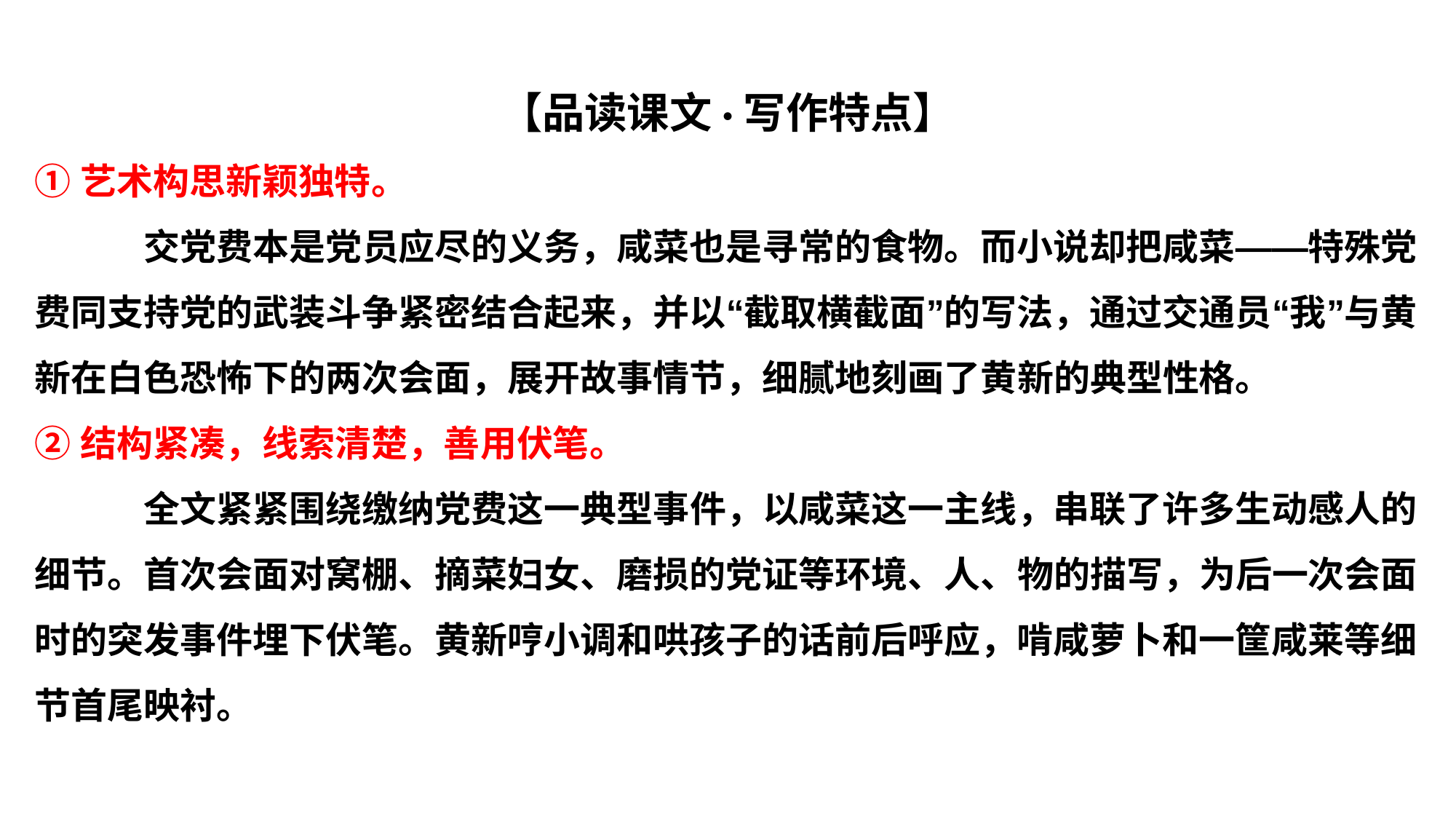

【品读课文·写作特点】
①艺术构思新颖独特。
	交党费本是党员应尽的义务，咸菜也是寻常的食物。而小说却把咸菜——特殊党费同支持党的武装斗争紧密结合起来，并以“截取横截面”的写法，通过交通员“我”与黄新在白色恐怖下的两次会面，展开故事情节，细腻地刻画了黄新的典型性格。
②结构紧凑，线索清楚，善用伏笔。
	全文紧紧围绕缴纳党费这一典型事件，以咸菜这一主线，串联了许多生动感人的细节。首次会面对窝棚、摘菜妇女、磨损的党证等环境、人、物的描写，为后一次会面时的突发事件埋下伏笔。黄新哼小调和哄孩子的话前后呼应，啃咸萝卜和一筐咸莱等细节首尾映衬。